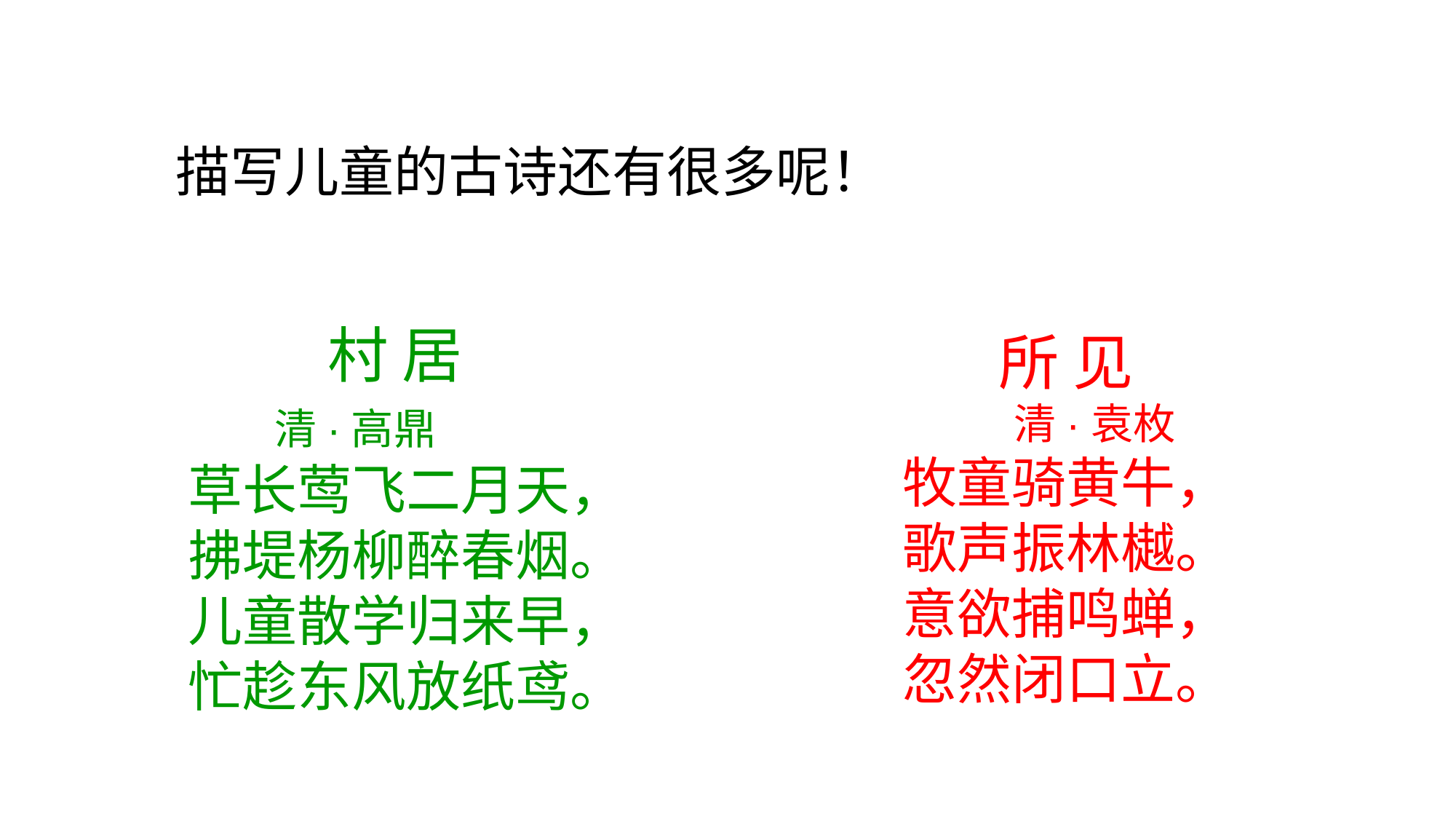

描写儿童的古诗还有很多呢！
村 居
      清·高鼎
草长莺飞二月天，
拂堤杨柳醉春烟。
儿童散学归来早，
忙趁东风放纸鸢。
所 见
     清·袁枚
牧童骑黄牛，
歌声振林樾。
意欲捕鸣蝉，
忽然闭口立。